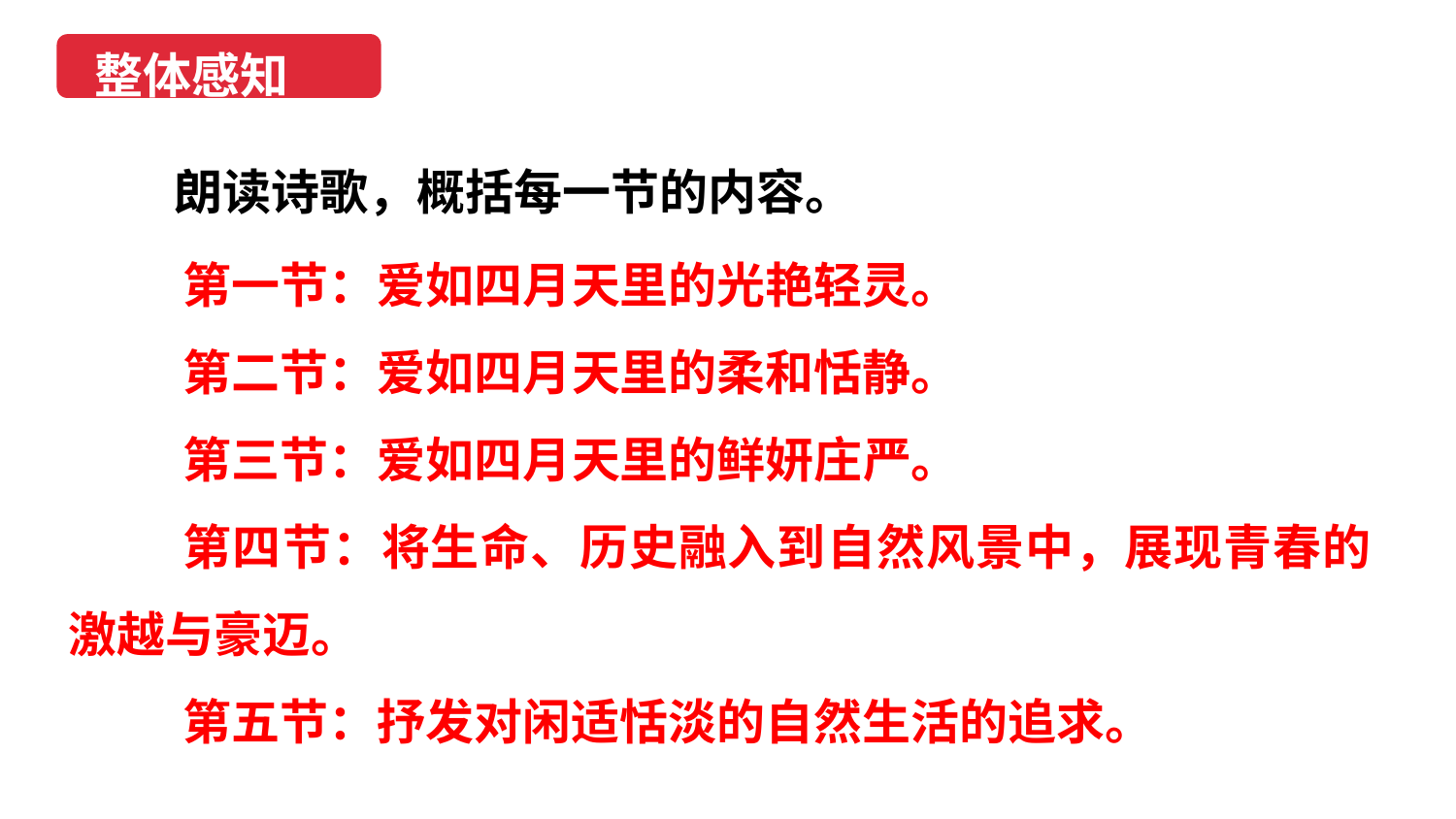

整体感知
朗读诗歌，概括每一节的内容。
第一节：爱如四月天里的光艳轻灵。
第二节：爱如四月天里的柔和恬静。
第三节：爱如四月天里的鲜妍庄严。
第四节：将生命、历史融入到自然风景中，展现青春的激越与豪迈。
第五节：抒发对闲适恬淡的自然生活的追求。